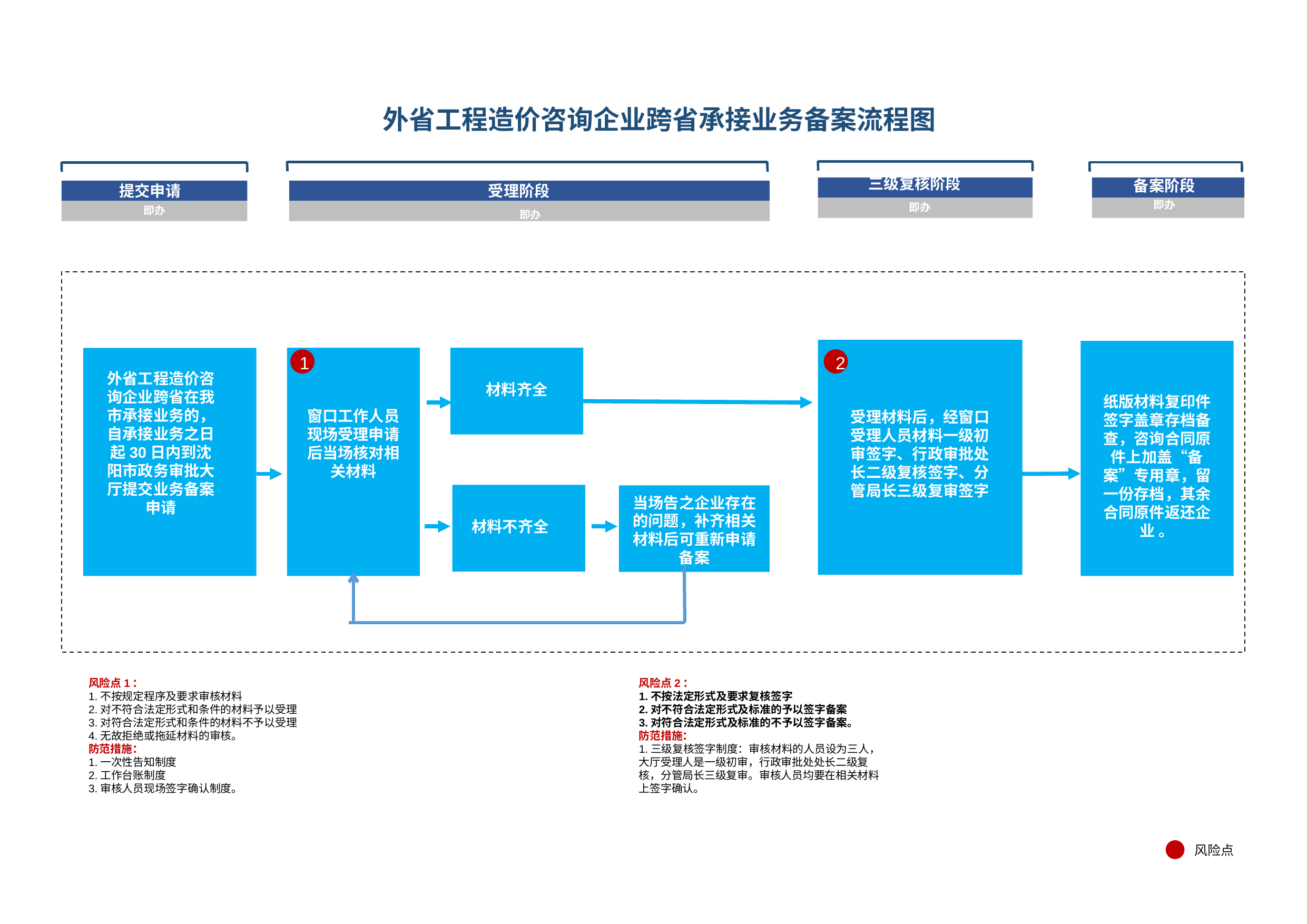

# 外省工程造价咨询企业跨省承接业务备案流程图
三级复核阶段
备案阶段
受理阶段

提交申请

即办
即办
即办
即办

2

1

外省工程造价咨询企业跨省在我市承接业务的，自承接业务之日起30日内到沈阳市政务审批大厅提交业务备案申请
材料齐全
纸版材料复印件签字盖章存档备查，咨询合同原件上加盖“备案”专用章，留一份存档，其余合同原件返还企业 。
窗口工作人员现场受理申请后当场核对相关材料
受理材料后，经窗口受理人员材料一级初审签字、行政审批处长二级复核签字、分管局长三级复审签字

当场告之企业存在的问题，补齐相关材料后可重新申请备案
材料不齐全
风险点2：
1.不按法定形式及要求复核签字
2.对不符合法定形式及标准的予以签字备案
3.对符合法定形式及标准的不予以签字备案。
防范措施：
1.三级复核签字制度：审核材料的人员设为三人，大厅受理人是一级初审，行政审批处处长二级复核，分管局长三级复审。审核人员均要在相关材料上签字确认。
风险点1：
1.不按规定程序及要求审核材料
2.对不符合法定形式和条件的材料予以受理
3.对符合法定形式和条件的材料不予以受理
4.无故拒绝或拖延材料的审核。
防范措施：
1.一次性告知制度
2.工作台账制度
3.审核人员现场签字确认制度。
风险点